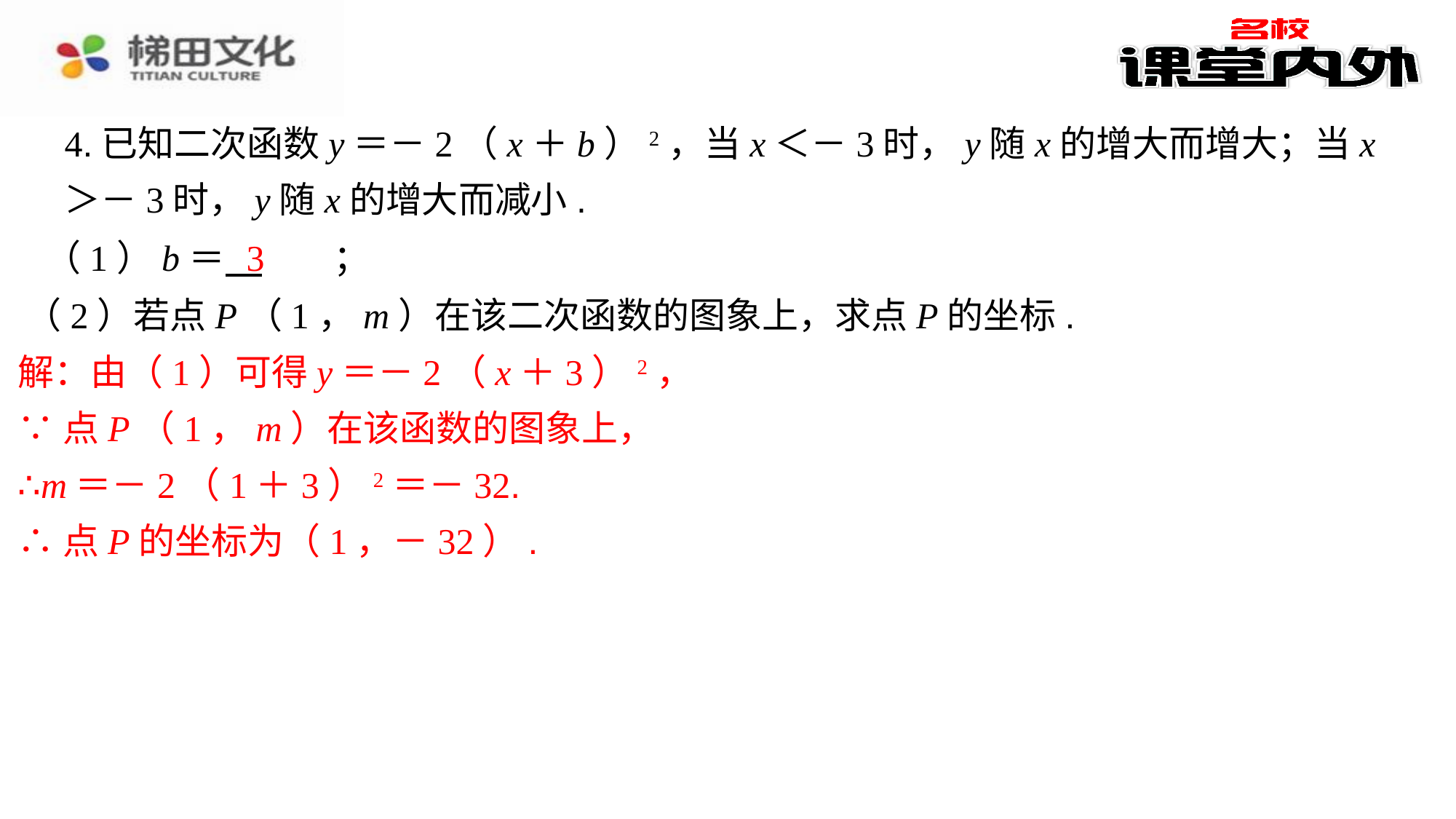

4.已知二次函数y＝－2（x＋b）2，当x＜－3时，y随x的增大而增大；当x＞－3时，y随x的增大而减小.
3
（1）b＝ 　3　⁠；
（2）若点P（1，m）在该二次函数的图象上，求点P的坐标.
解：由（1）可得y＝－2（x＋3）2，
∵点P（1，m）在该函数的图象上，
∴m＝－2（1＋3）2＝－32.
∴点P的坐标为（1，－32）.